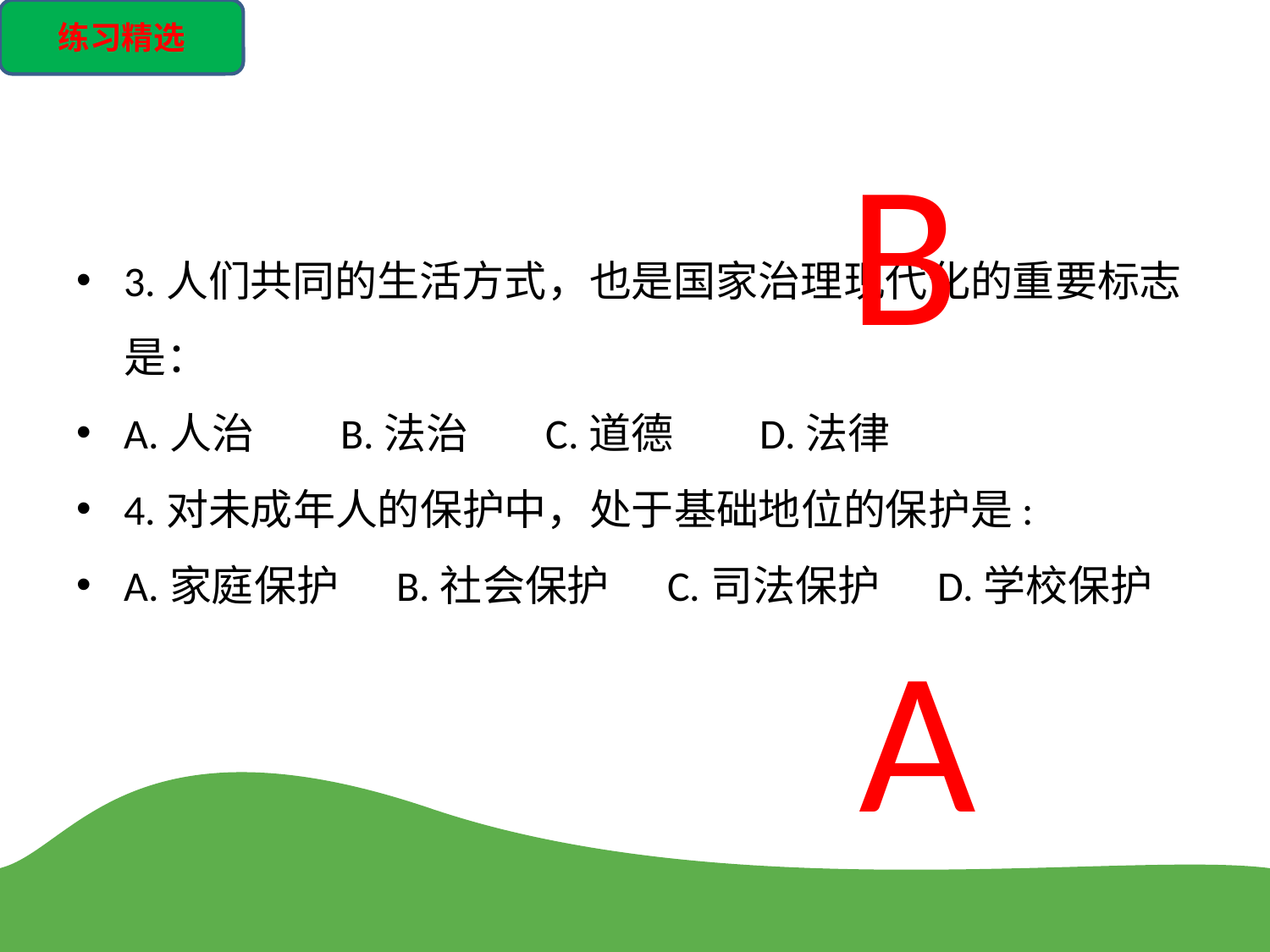

练习精选
B
3.人们共同的生活方式，也是国家治理现代化的重要标志是：
A.人治        B.法治       C.道德        D.法律
4.对未成年人的保护中，处于基础地位的保护是:
A.家庭保护     B.社会保护     C.司法保护     D.学校保护

A